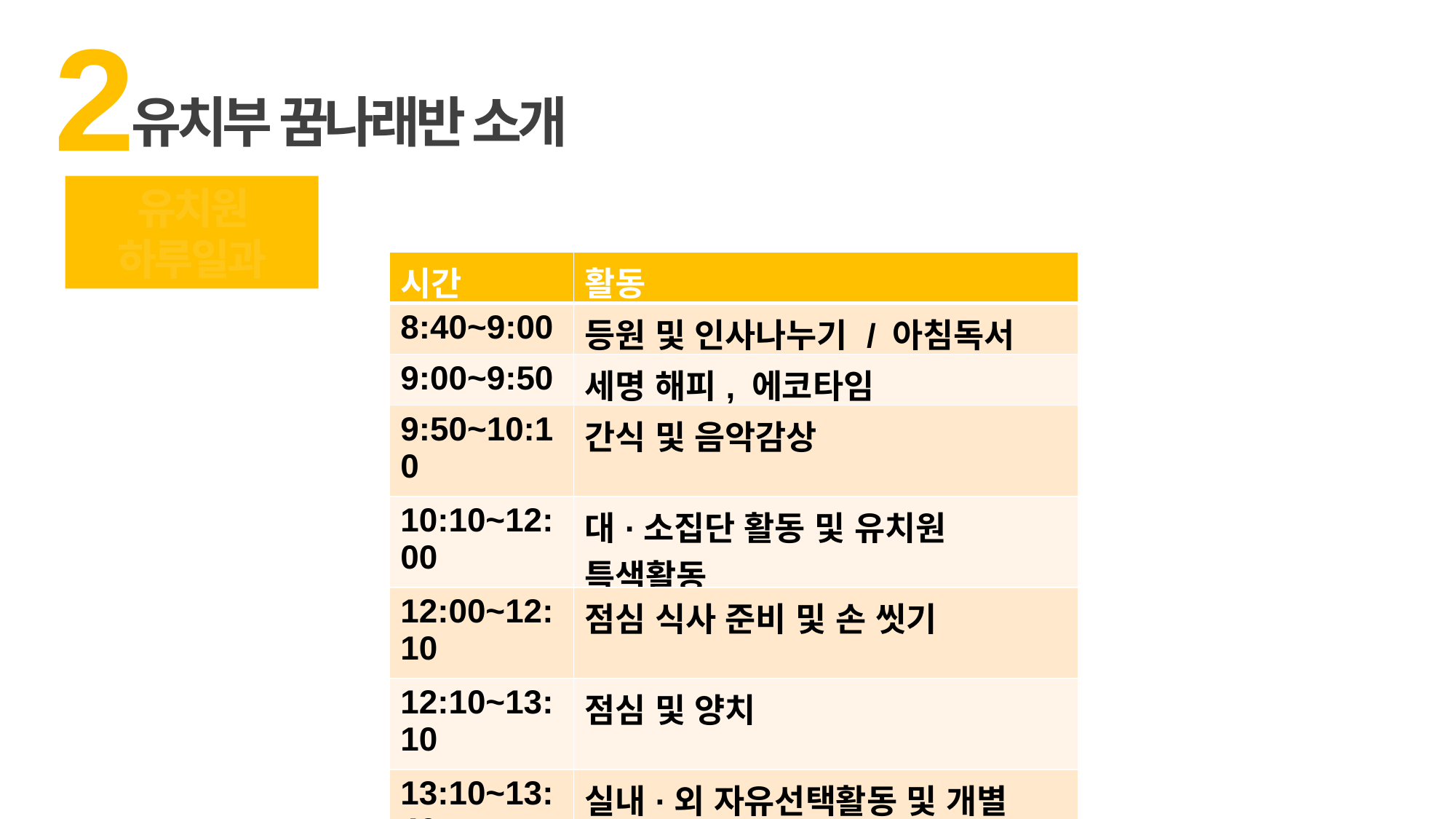

2
유치부 꿈나래반 소개
유치원 하루일과
| 시간 | 활동 |
| --- | --- |
| 8:40~9:00 | 등원 및 인사나누기 / 아침독서 |
| 9:00~9:50 | 세명 해피, 에코타임 |
| 9:50~10:10 | 간식 및 음악감상 |
| 10:10~12:00 | 대·소집단 활동 및 유치원 특색활동 |
| 12:00~12:10 | 점심 식사 준비 및 손 씻기 |
| 12:10~13:10 | 점심 및 양치 |
| 13:10~13:40 | 실내·외 자유선택활동 및 개별 활동 실시 |
| 13:40~13:50 | 일과 평가 및 귀가 지도 |
| 13:50~ | 특기적성 및 종일반 활동 |